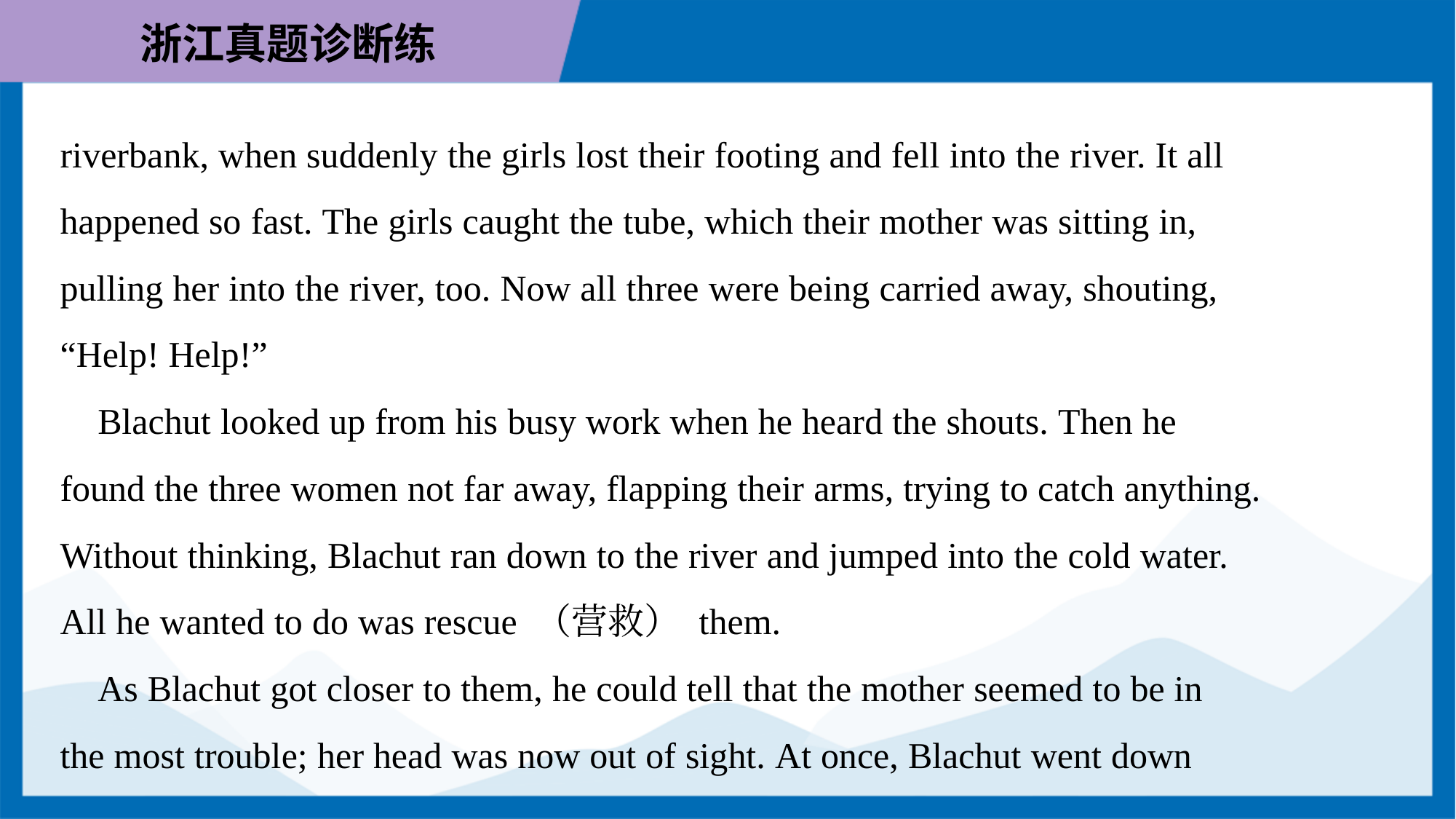

riverbank, when suddenly the girls lost their footing and fell into the river. It all
happened so fast. The girls caught the tube, which their mother was sitting in,
pulling her into the river, too. Now all three were being carried away, shouting,
“Help! Help!”
    Blachut looked up from his busy work when he heard the shouts. Then he
found the three women not far away, flapping their arms, trying to catch anything.
Without thinking, Blachut ran down to the river and jumped into the cold water.
All he wanted to do was rescue （营救） them.
    As Blachut got closer to them, he could tell that the mother seemed to be in
the most trouble; her head was now out of sight. At once, Blachut went down